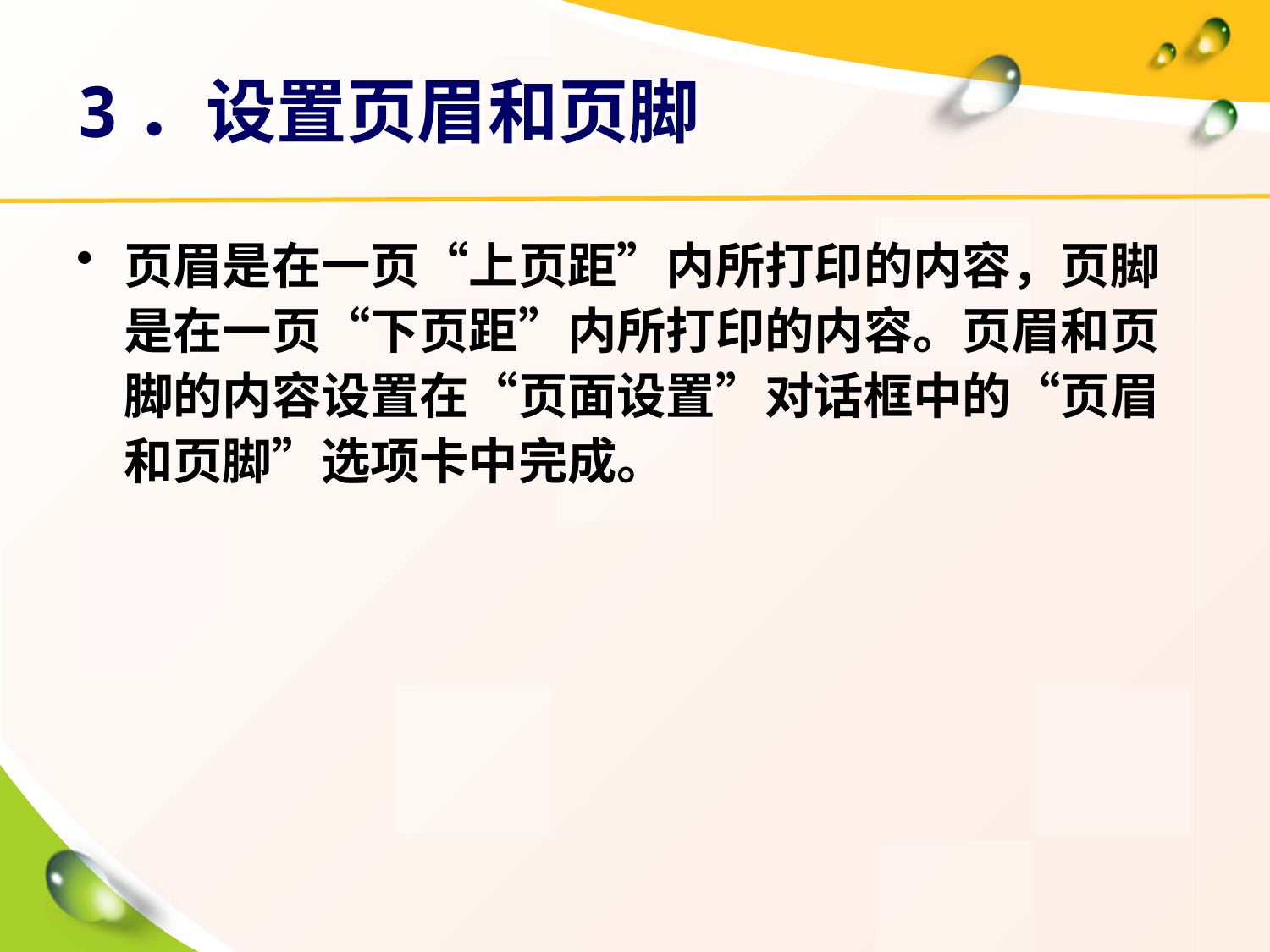

# 3．设置页眉和页脚
页眉是在一页“上页距”内所打印的内容，页脚是在一页“下页距”内所打印的内容。页眉和页脚的内容设置在“页面设置”对话框中的“页眉和页脚”选项卡中完成。